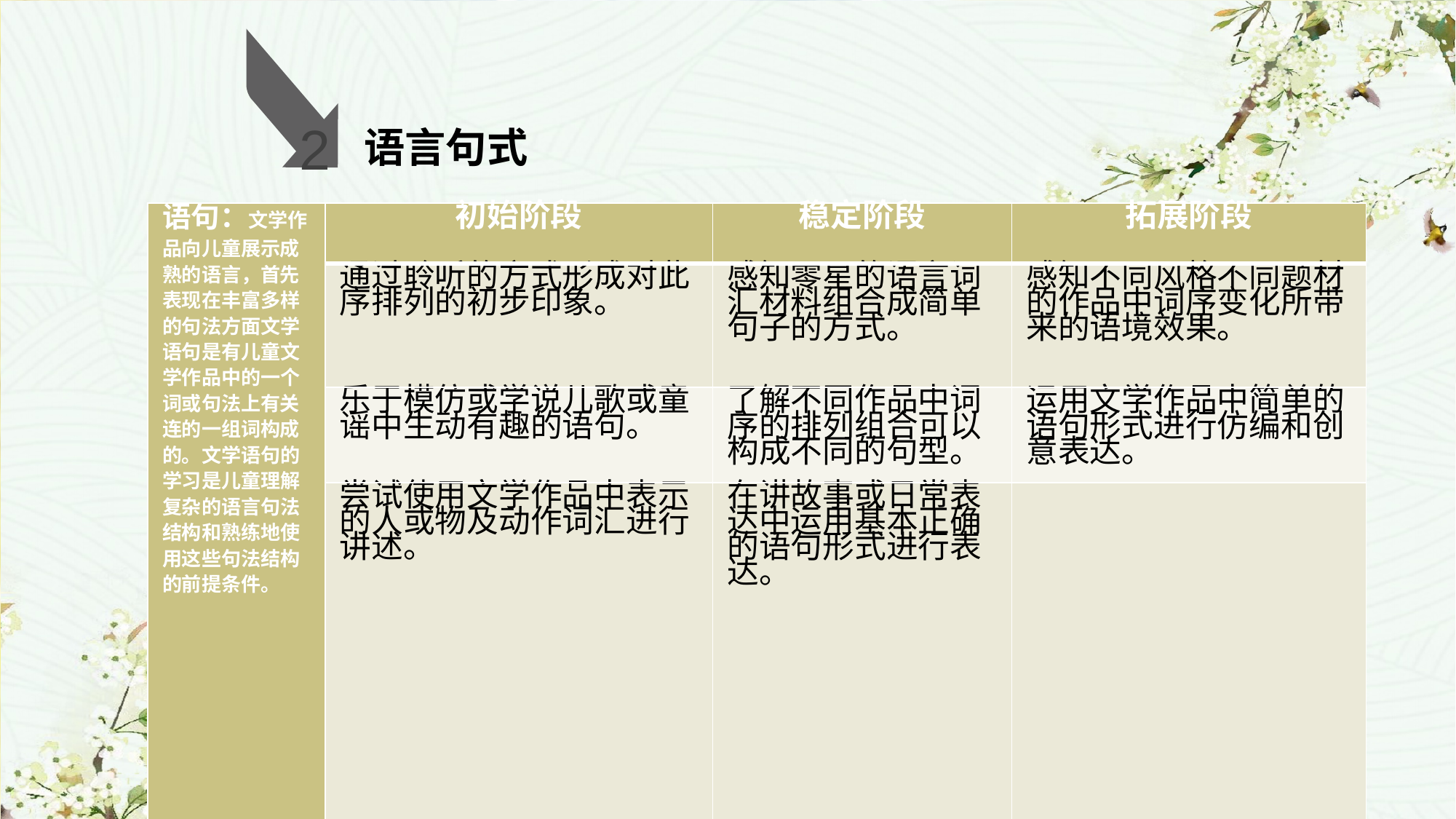

语言句式
2
| 语句：文学作品向儿童展示成熟的语言，首先表现在丰富多样的句法方面文学语句是有儿童文学作品中的一个词或句法上有关连的一组词构成的。文学语句的学习是儿童理解复杂的语言句法结构和熟练地使用这些句法结构的前提条件。 | 初始阶段 | 稳定阶段 | 拓展阶段 |
| --- | --- | --- | --- |
|  | 通过聆听的方式形成对此序排列的初步印象。 | 感知零星的语言词汇材料组合成简单句子的方式。 | 感知不同风格不同题材的作品中词序变化所带来的语境效果。 |
|  | 乐于模仿或学说儿歌或童谣中生动有趣的语句。 | 了解不同作品中词序的排列组合可以构成不同的句型。 | 运用文学作品中简单的语句形式进行仿编和创意表达。 |
|  | 尝试使用文学作品中表示的人或物及动作词汇进行讲述。 | 在讲故事或日常表达中运用基本正确的语句形式进行表达。 |  |